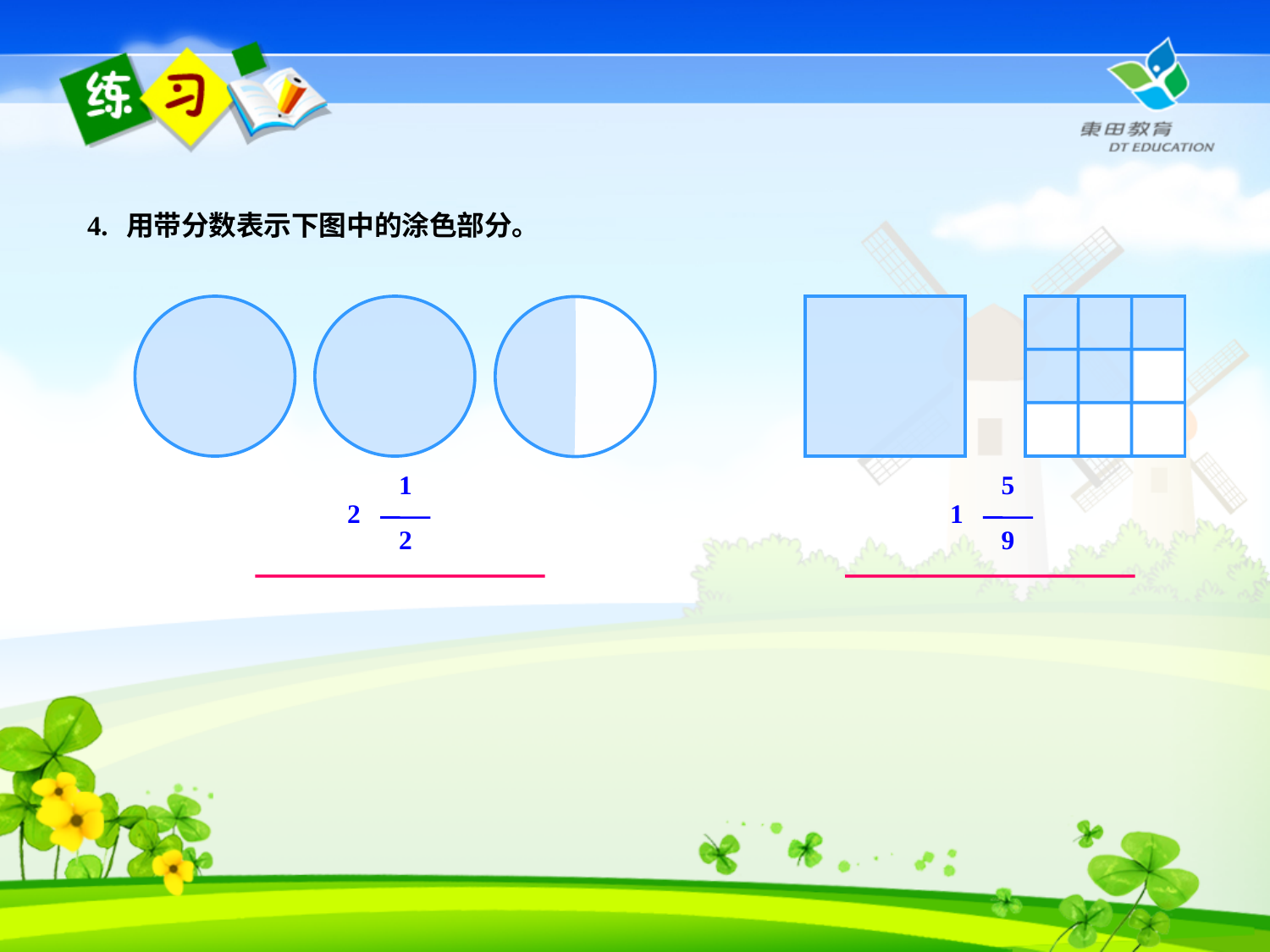

4. 用带分数表示下图中的涂色部分。

1
2

2
5
9

1